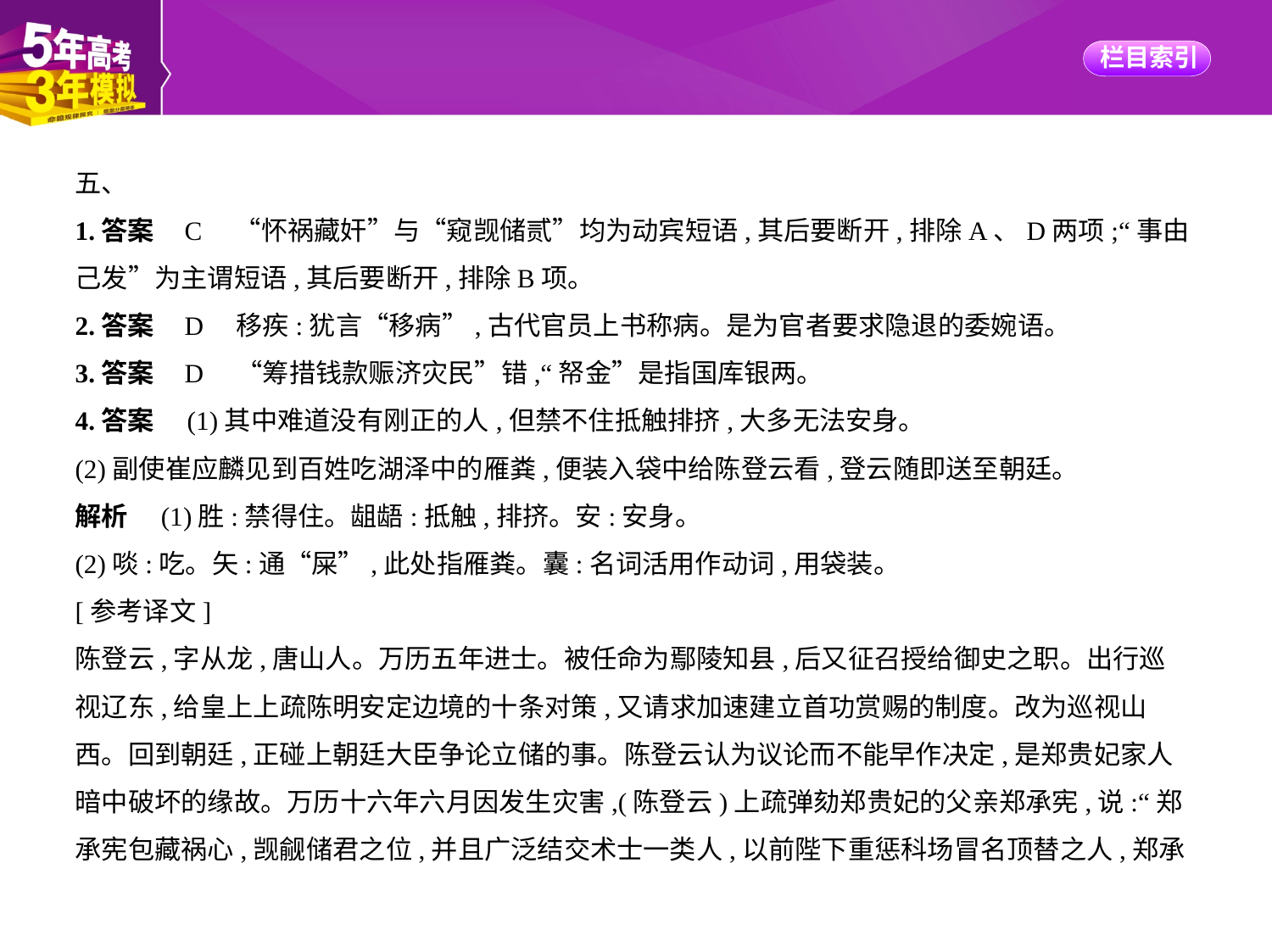

五、
1.答案    C　“怀祸藏奸”与“窥觊储贰”均为动宾短语,其后要断开,排除A、D两项;“事由
己发”为主谓短语,其后要断开,排除B项。
2.答案    D　移疾:犹言“移病”,古代官员上书称病。是为官者要求隐退的委婉语。
3.答案    D　“筹措钱款赈济灾民”错,“帑金”是指国库银两。
4.答案　(1)其中难道没有刚正的人,但禁不住抵触排挤,大多无法安身。
(2)副使崔应麟见到百姓吃湖泽中的雁粪,便装入袋中给陈登云看,登云随即送至朝廷。
解析　(1)胜:禁得住。龃龉:抵触,排挤。安:安身。
(2)啖:吃。矢:通“屎”,此处指雁粪。囊:名词活用作动词,用袋装。
[参考译文]
陈登云,字从龙,唐山人。万历五年进士。被任命为鄢陵知县,后又征召授给御史之职。出行巡
视辽东,给皇上上疏陈明安定边境的十条对策,又请求加速建立首功赏赐的制度。改为巡视山
西。回到朝廷,正碰上朝廷大臣争论立储的事。陈登云认为议论而不能早作决定,是郑贵妃家人
暗中破坏的缘故。万历十六年六月因发生灾害,(陈登云)上疏弹劾郑贵妃的父亲郑承宪,说:“郑
承宪包藏祸心,觊觎储君之位,并且广泛结交术士一类人,以前陛下重惩科场冒名顶替之人,郑承